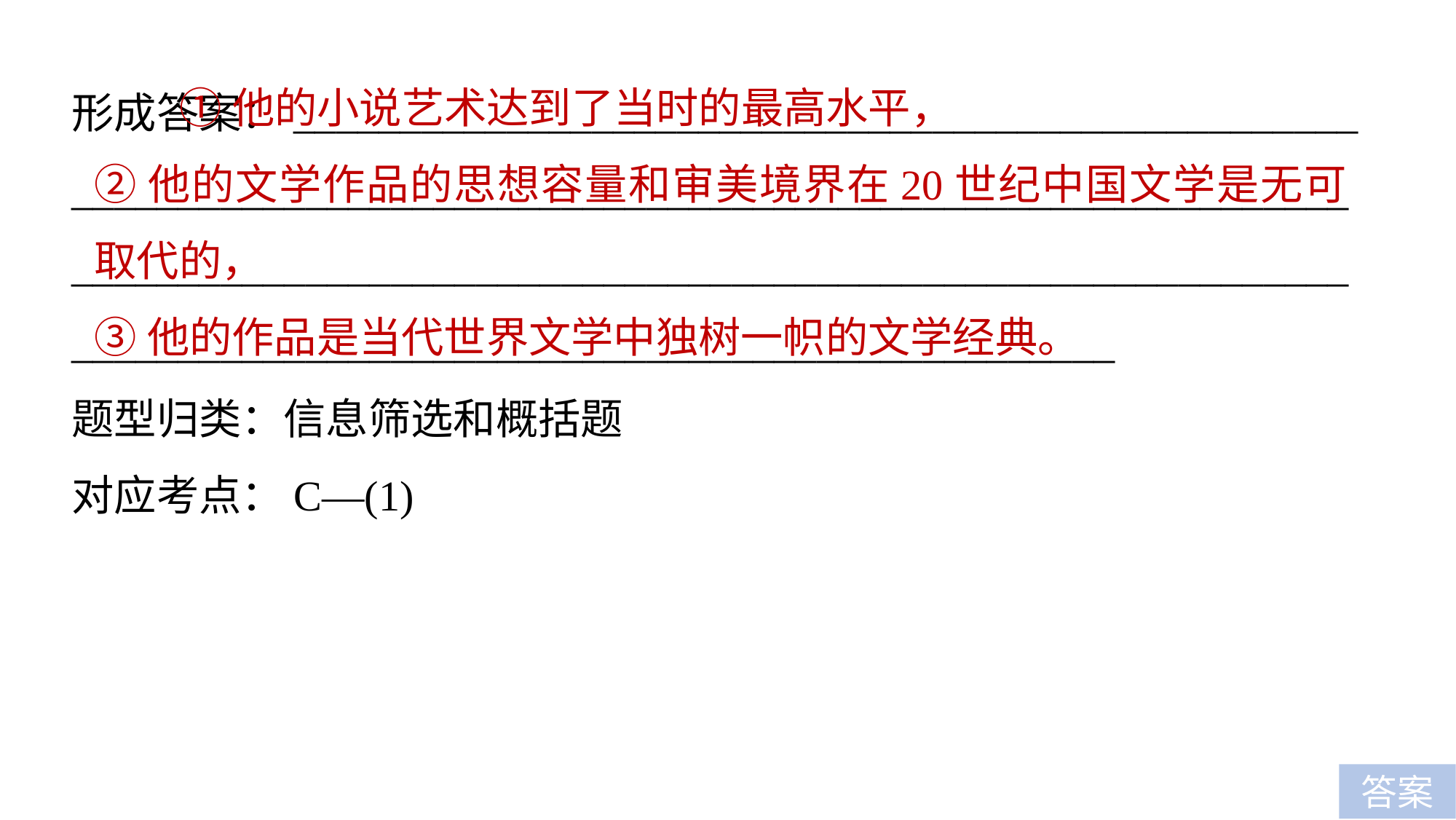

①他的小说艺术达到了当时的最高水平，
②他的文学作品的思想容量和审美境界在20世纪中国文学是无可取代的，
③他的作品是当代世界文学中独树一帜的文学经典。
形成答案：__________________________________________________
_________________________________________________________________________________________________________________________________________________________________________
题型归类：信息筛选和概括题
对应考点：C—(1)
答案